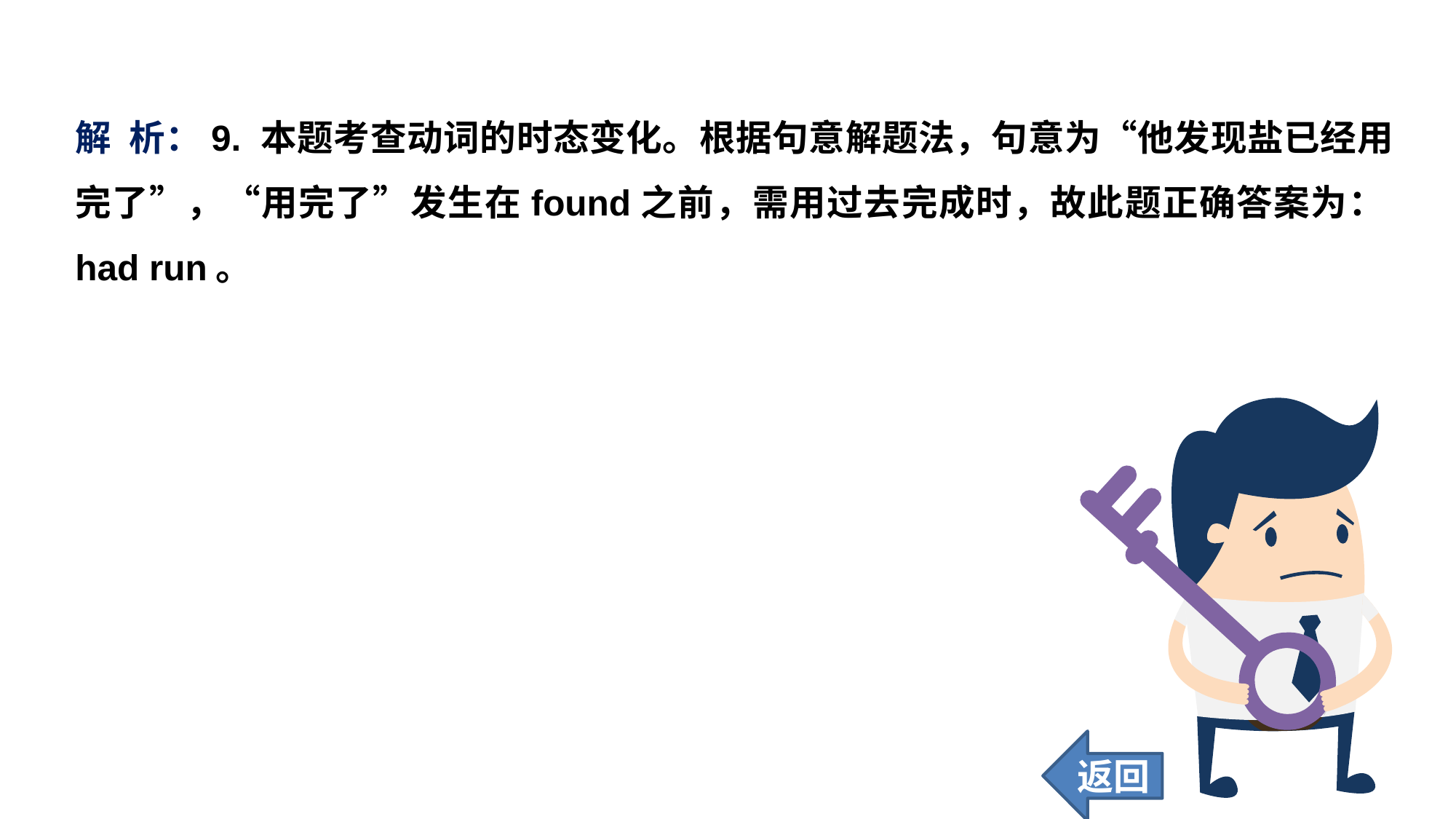

解  析：9. 本题考查动词的时态变化。根据句意解题法，句意为“他发现盐已经用完了”，“用完了”发生在found之前，需用过去完成时，故此题正确答案为：had run。

返回
74